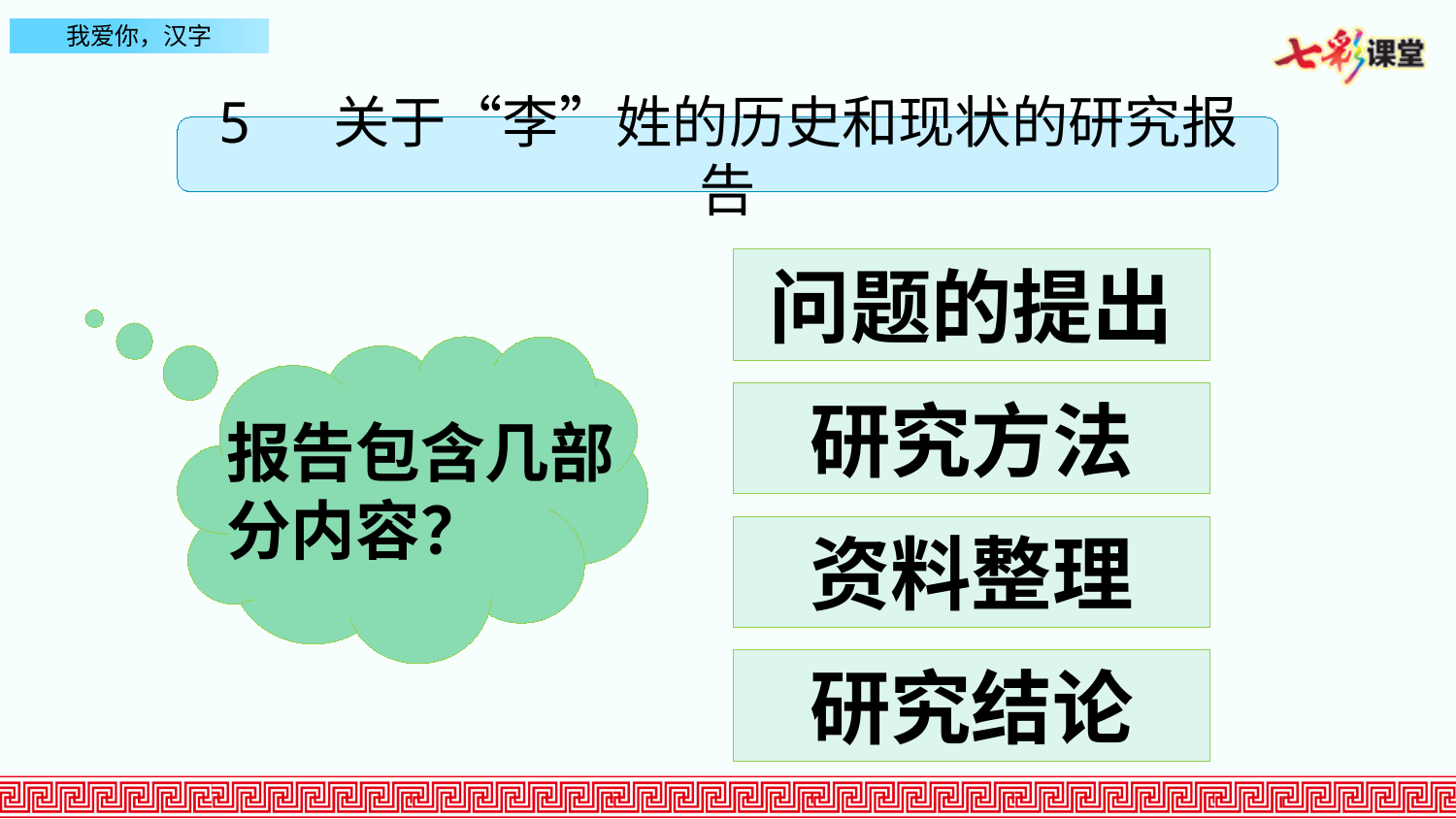

5  关于“李”姓的历史和现状的研究报告
问题的提出

报告包含几部分内容？
研究方法
资料整理
研究结论